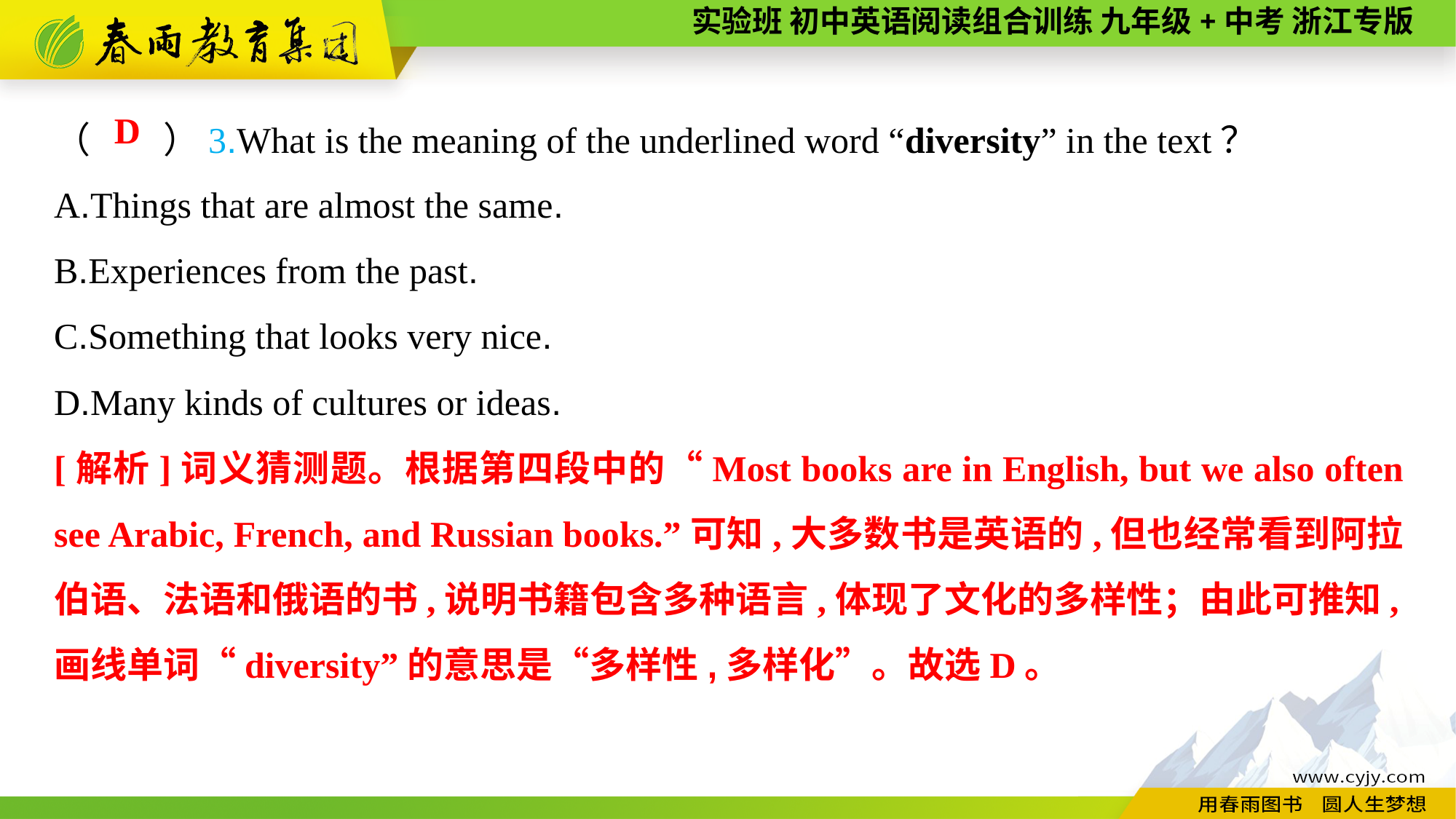

（　　）3.What is the meaning of the underlined word “diversity” in the text？
A.Things that are almost the same.
B.Experiences from the past.
C.Something that looks very nice.
D.Many kinds of cultures or ideas.
D
[解析]词义猜测题。根据第四段中的“Most books are in English, but we also often see Arabic, French, and Russian books.”可知,大多数书是英语的,但也经常看到阿拉伯语、法语和俄语的书,说明书籍包含多种语言,体现了文化的多样性；由此可推知,画线单词“diversity”的意思是“多样性,多样化”。故选D。